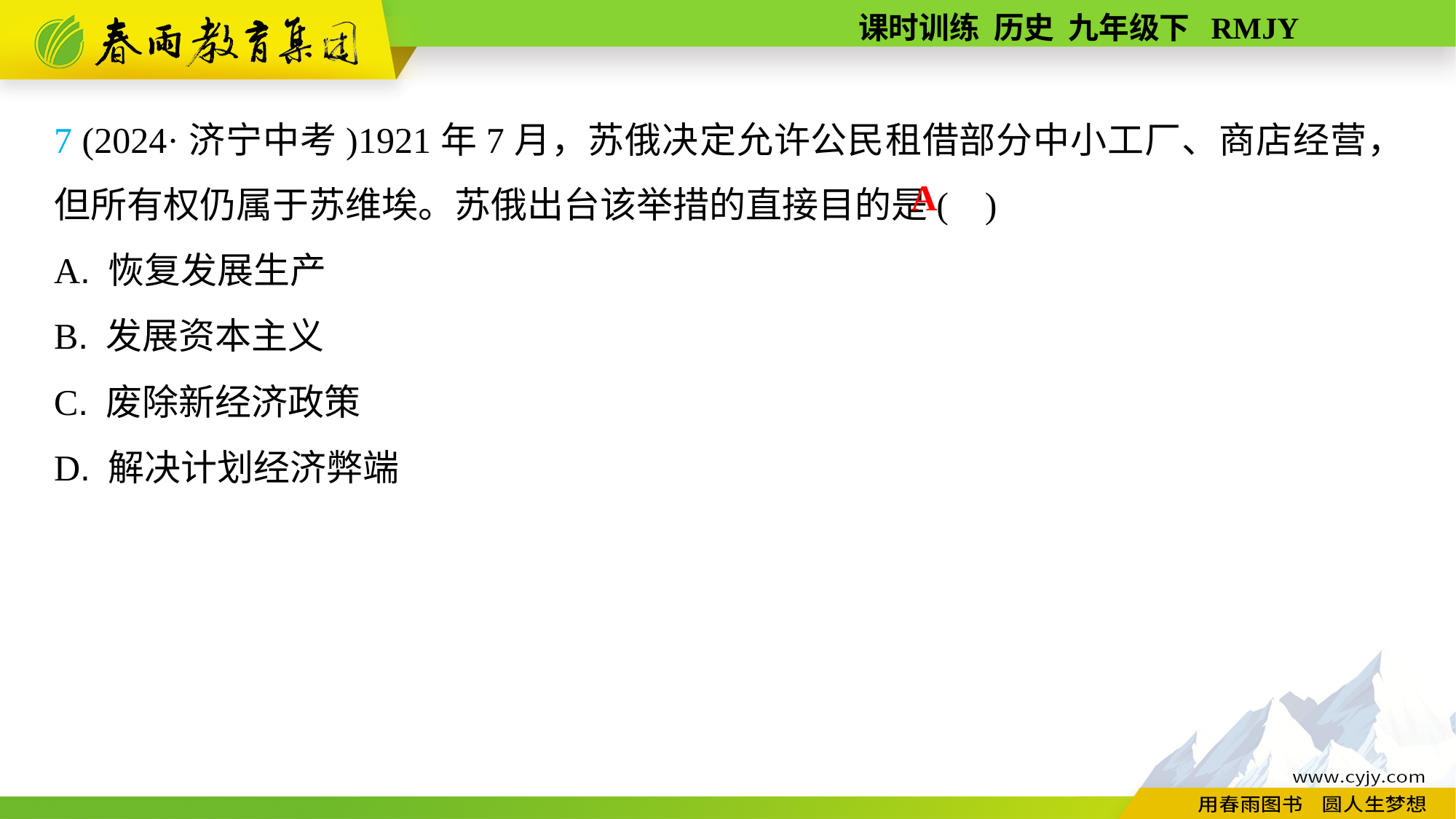

7 (2024·济宁中考)1921年7月，苏俄决定允许公民租借部分中小工厂、商店经营，但所有权仍属于苏维埃。苏俄出台该举措的直接目的是(    )
A. 恢复发展生产
B. 发展资本主义
C. 废除新经济政策
D. 解决计划经济弊端
A